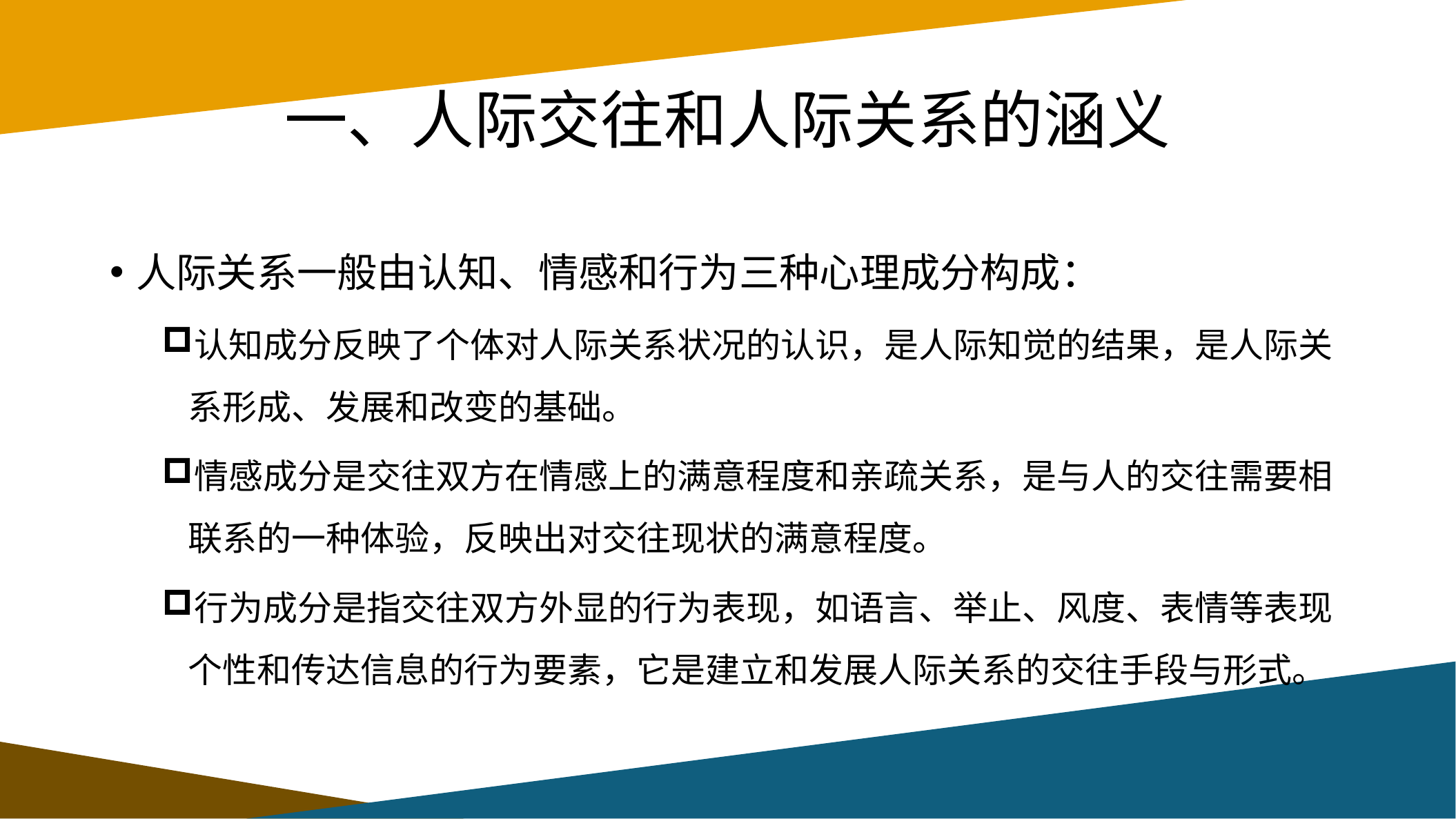

# 一、人际交往和人际关系的涵义
人际关系一般由认知、情感和行为三种心理成分构成：
认知成分反映了个体对人际关系状况的认识，是人际知觉的结果，是人际关系形成、发展和改变的基础。
情感成分是交往双方在情感上的满意程度和亲疏关系，是与人的交往需要相联系的一种体验，反映出对交往现状的满意程度。
行为成分是指交往双方外显的行为表现，如语言、举止、风度、表情等表现个性和传达信息的行为要素，它是建立和发展人际关系的交往手段与形式。